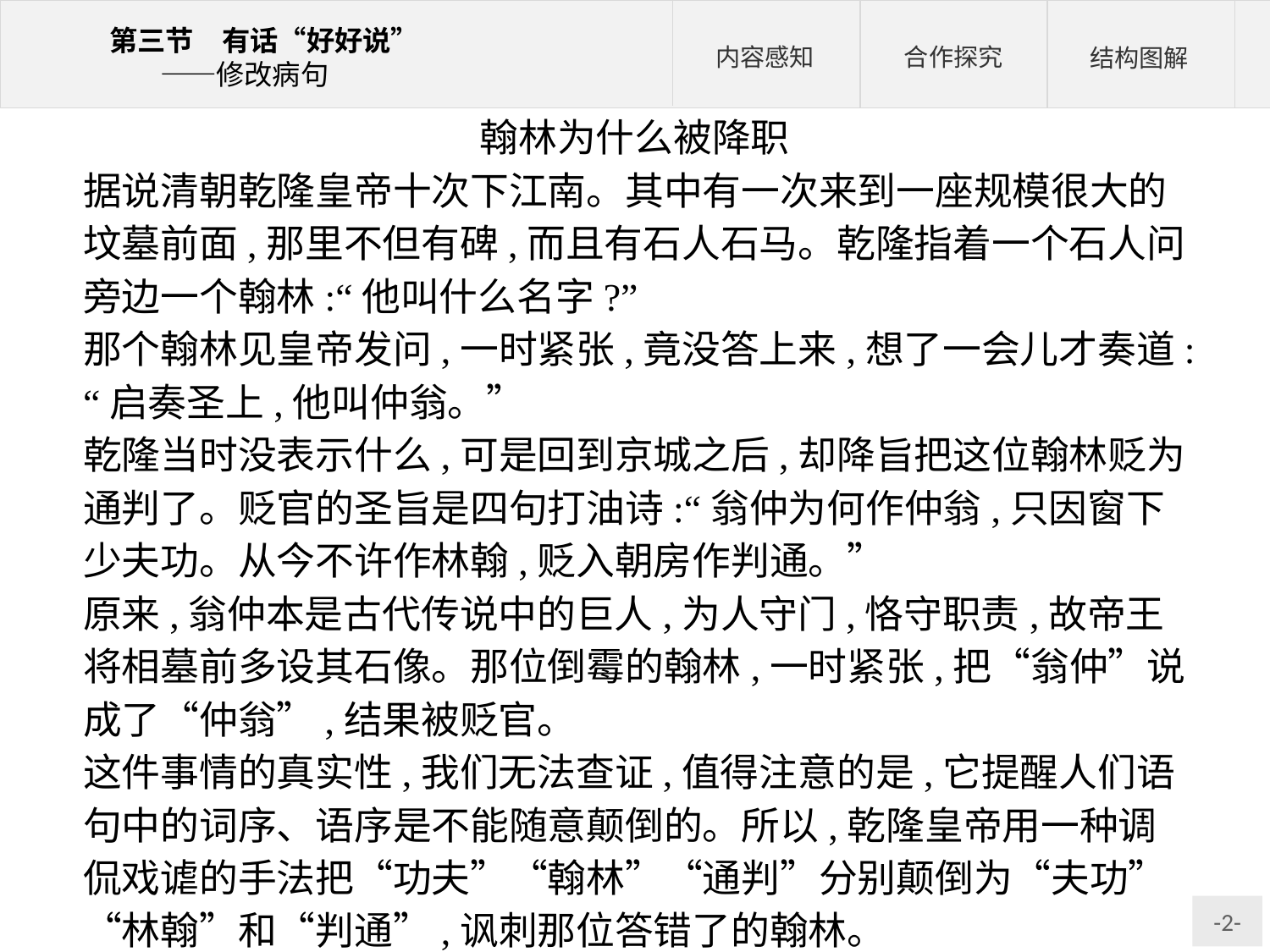

翰林为什么被降职
据说清朝乾隆皇帝十次下江南。其中有一次来到一座规模很大的坟墓前面,那里不但有碑,而且有石人石马。乾隆指着一个石人问旁边一个翰林:“他叫什么名字?”
那个翰林见皇帝发问,一时紧张,竟没答上来,想了一会儿才奏道:“启奏圣上,他叫仲翁。”
乾隆当时没表示什么,可是回到京城之后,却降旨把这位翰林贬为通判了。贬官的圣旨是四句打油诗:“翁仲为何作仲翁,只因窗下少夫功。从今不许作林翰,贬入朝房作判通。”
原来,翁仲本是古代传说中的巨人,为人守门,恪守职责,故帝王将相墓前多设其石像。那位倒霉的翰林,一时紧张,把“翁仲”说成了“仲翁”,结果被贬官。
这件事情的真实性,我们无法查证,值得注意的是,它提醒人们语句中的词序、语序是不能随意颠倒的。所以,乾隆皇帝用一种调侃戏谑的手法把“功夫”“翰林”“通判”分别颠倒为“夫功”“林翰”和“判通”,讽刺那位答错了的翰林。